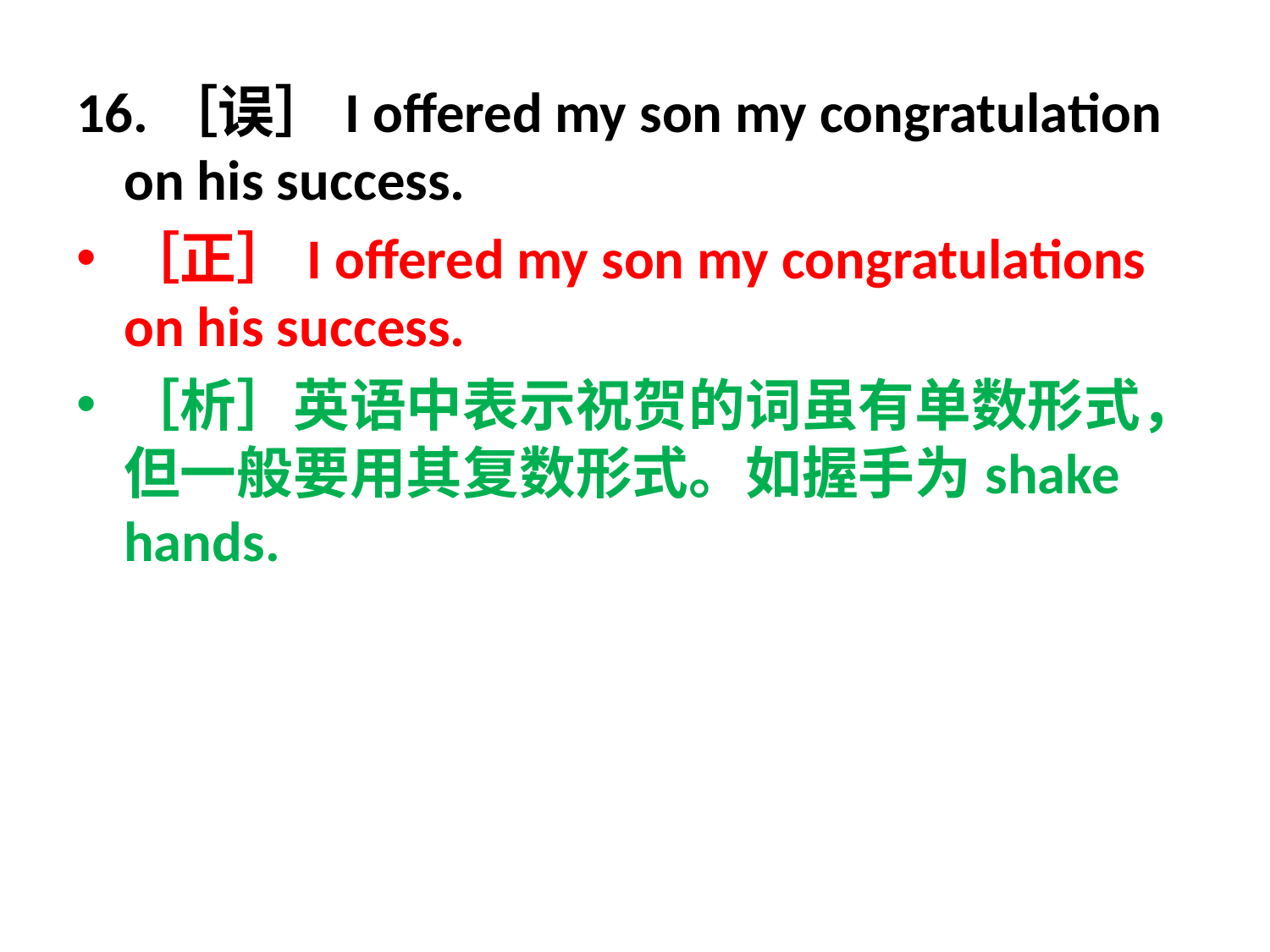

16.［误］I offered my son my congratulation on his success.
［正］I offered my son my congratulations on his success.
［析］英语中表示祝贺的词虽有单数形式，但一般要用其复数形式。如握手为shake hands.